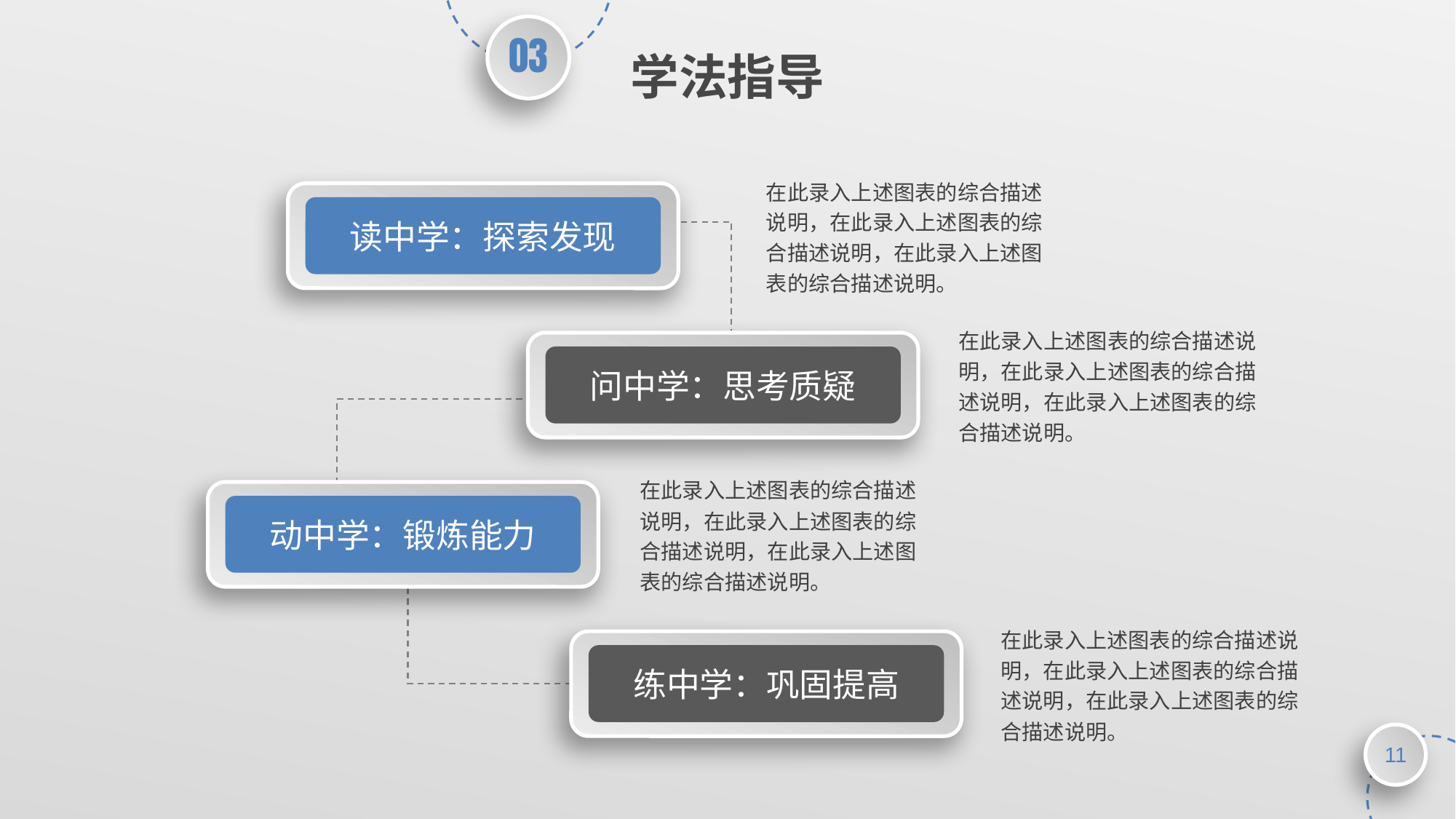

学法指导
在此录入上述图表的综合描述说明，在此录入上述图表的综合描述说明，在此录入上述图表的综合描述说明。

读中学：探索发现

在此录入上述图表的综合描述说明，在此录入上述图表的综合描述说明，在此录入上述图表的综合描述说明。

问中学：思考质疑

在此录入上述图表的综合描述说明，在此录入上述图表的综合描述说明，在此录入上述图表的综合描述说明。

动中学：锻炼能力

在此录入上述图表的综合描述说明，在此录入上述图表的综合描述说明，在此录入上述图表的综合描述说明。

练中学：巩固提高